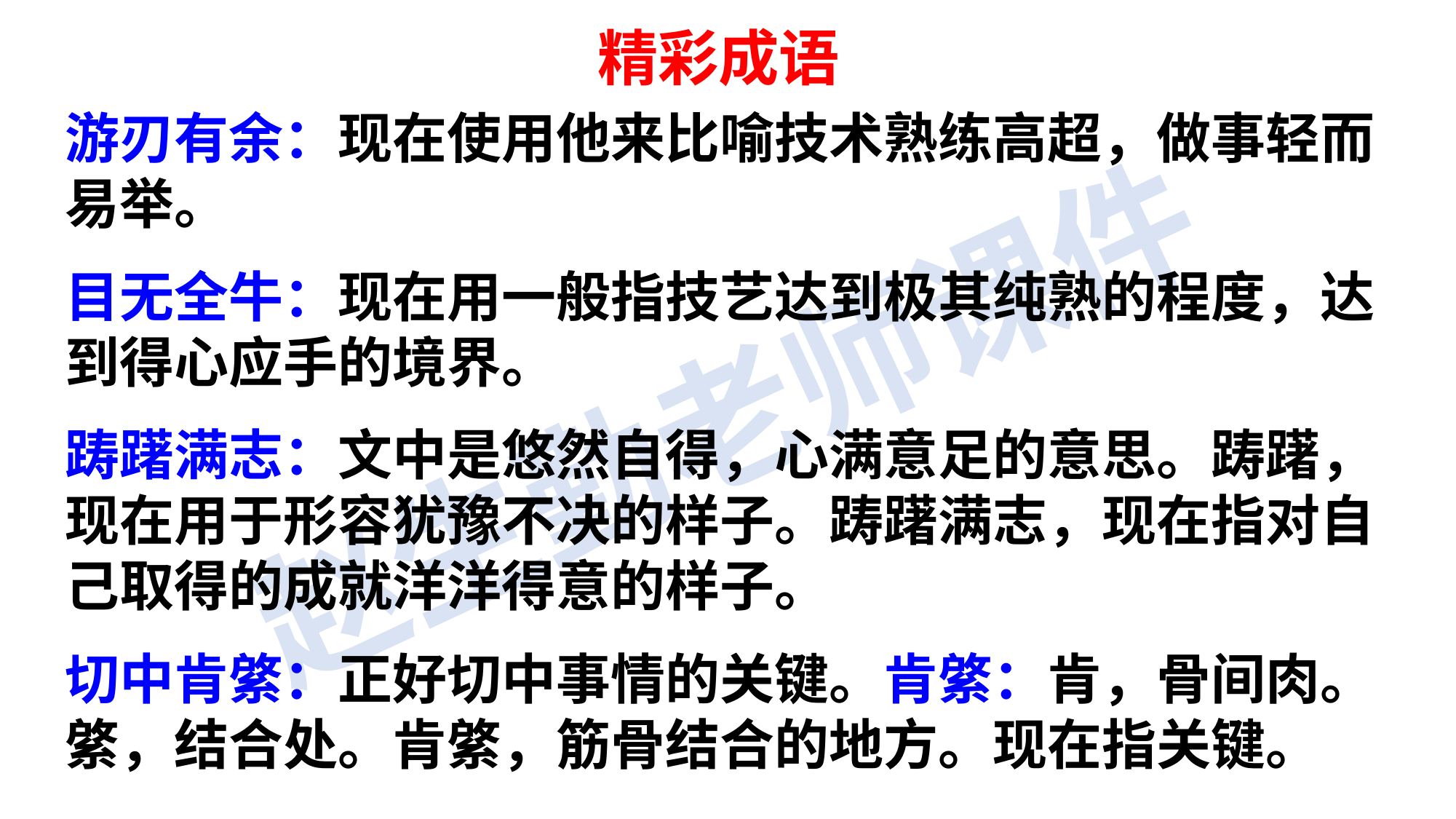

精彩成语
游刃有余：现在使用他来比喻技术熟练高超，做事轻而易举。
目无全牛：现在用一般指技艺达到极其纯熟的程度，达到得心应手的境界。
踌躇满志：文中是悠然自得，心满意足的意思。踌躇，现在用于形容犹豫不决的样子。踌躇满志，现在指对自己取得的成就洋洋得意的样子。
切中肯綮：正好切中事情的关键。肯綮：肯，骨间肉。綮，结合处。肯綮，筋骨结合的地方。现在指关键。